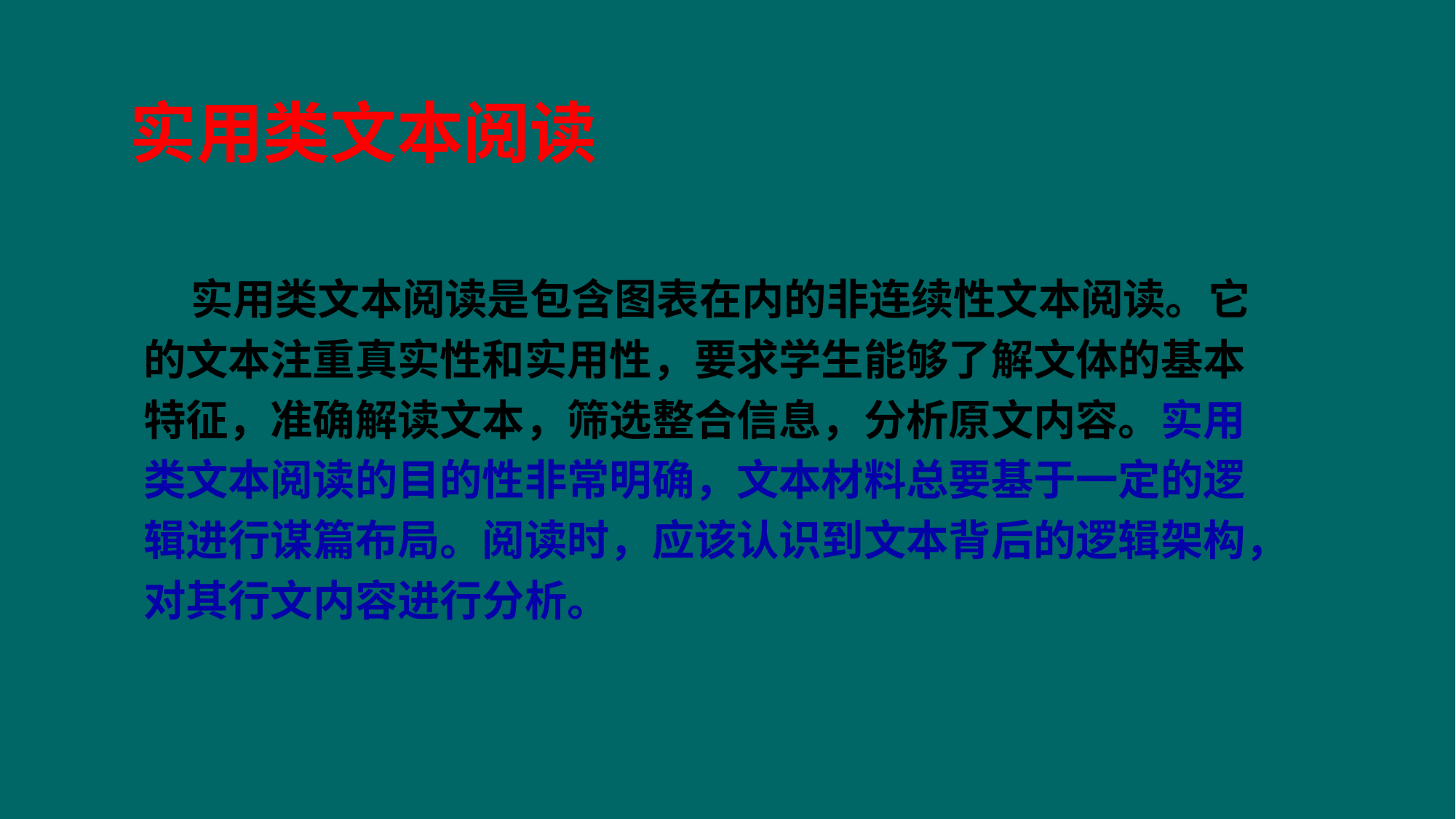

# 实用类文本阅读
     实用类文本阅读是包含图表在内的非连续性文本阅读。它的文本注重真实性和实用性，要求学生能够了解文体的基本特征，准确解读文本，筛选整合信息，分析原文内容。实用类文本阅读的目的性非常明确，文本材料总要基于一定的逻辑进行谋篇布局。阅读时，应该认识到文本背后的逻辑架构，对其行文内容进行分析。